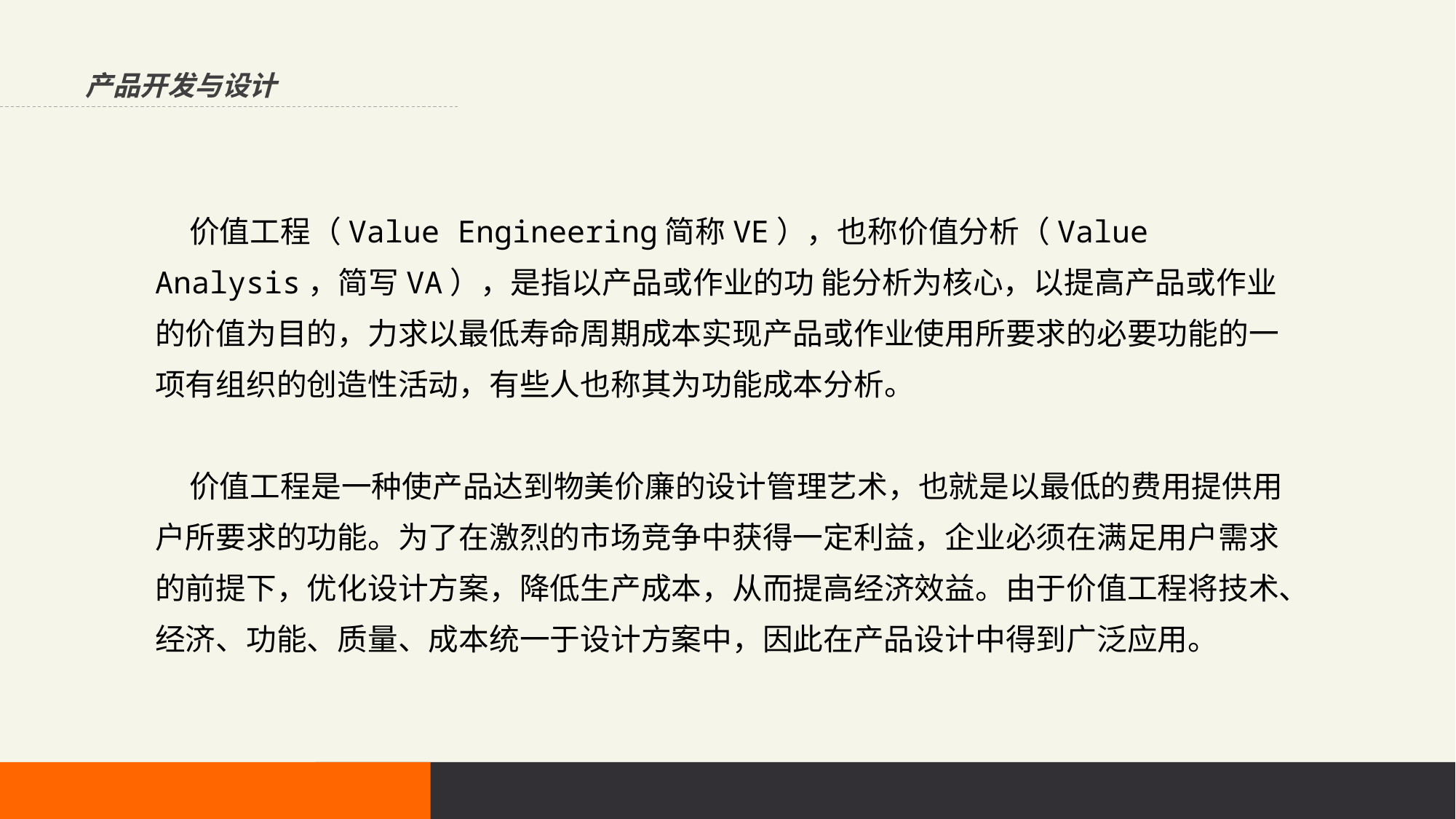

产品开发与设计
    价值工程（Value Engineering简称VE），也称价值分析（Value Analysis，简写VA），是指以产品或作业的功 能分析为核心，以提高产品或作业的价值为目的，力求以最低寿命周期成本实现产品或作业使用所要求的必要功能的一项有组织的创造性活动，有些人也称其为功能成本分析。

    价值工程是一种使产品达到物美价廉的设计管理艺术，也就是以最低的费用提供用户所要求的功能。为了在激烈的市场竞争中获得一定利益，企业必须在满足用户需求的前提下，优化设计方案，降低生产成本，从而提高经济效益。由于价值工程将技术、经济、功能、质量、成本统一于设计方案中，因此在产品设计中得到广泛应用。